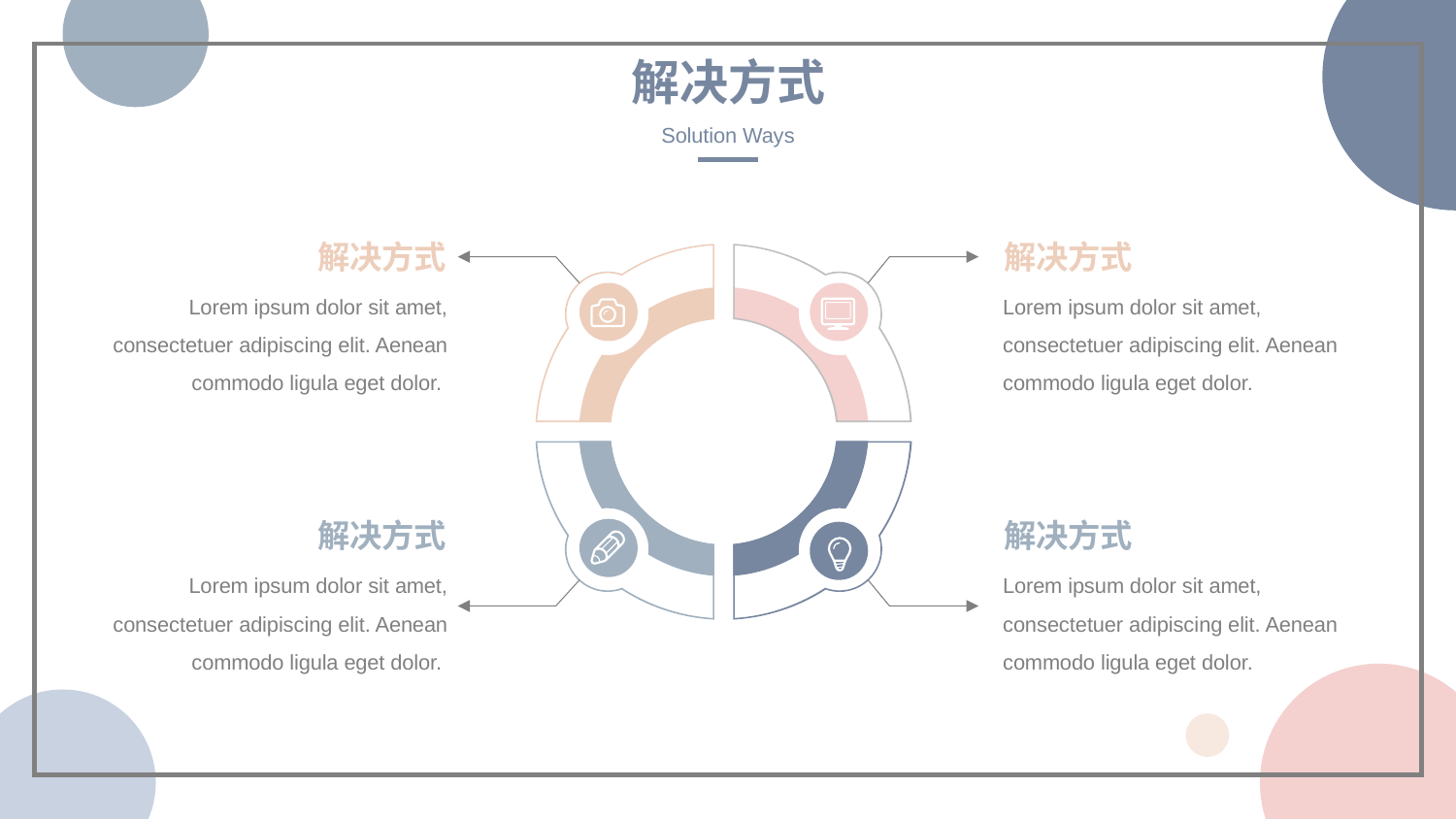

解决方式
Solution Ways
解决方式
解决方式

Lorem ipsum dolor sit amet, consectetuer adipiscing elit. Aenean commodo ligula eget dolor.
Lorem ipsum dolor sit amet, consectetuer adipiscing elit. Aenean commodo ligula eget dolor.

解决方式
解决方式

Lorem ipsum dolor sit amet, consectetuer adipiscing elit. Aenean commodo ligula eget dolor.
Lorem ipsum dolor sit amet, consectetuer adipiscing elit. Aenean commodo ligula eget dolor.